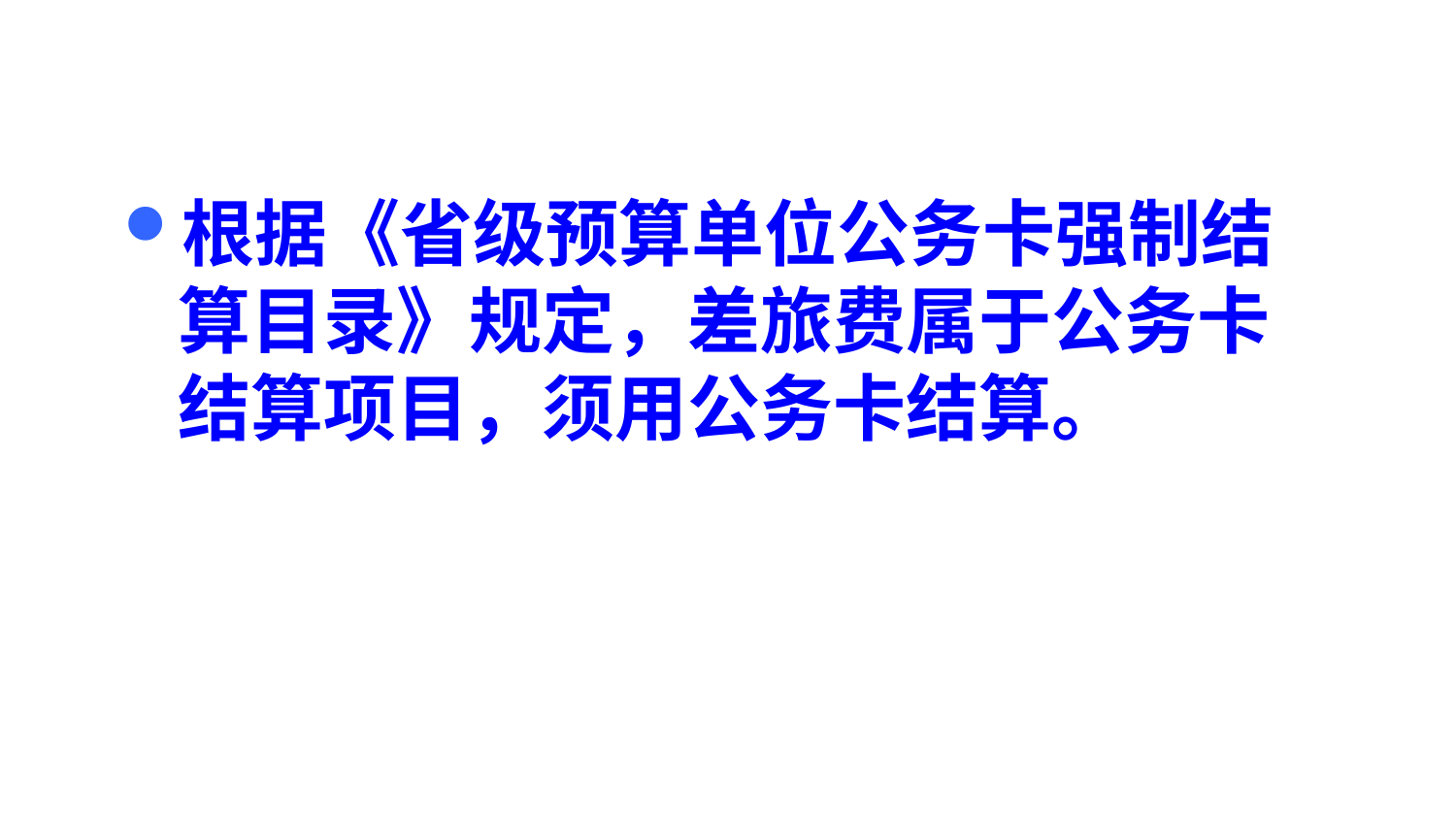

根据《省级预算单位公务卡强制结算目录》规定，差旅费属于公务卡结算项目，须用公务卡结算。